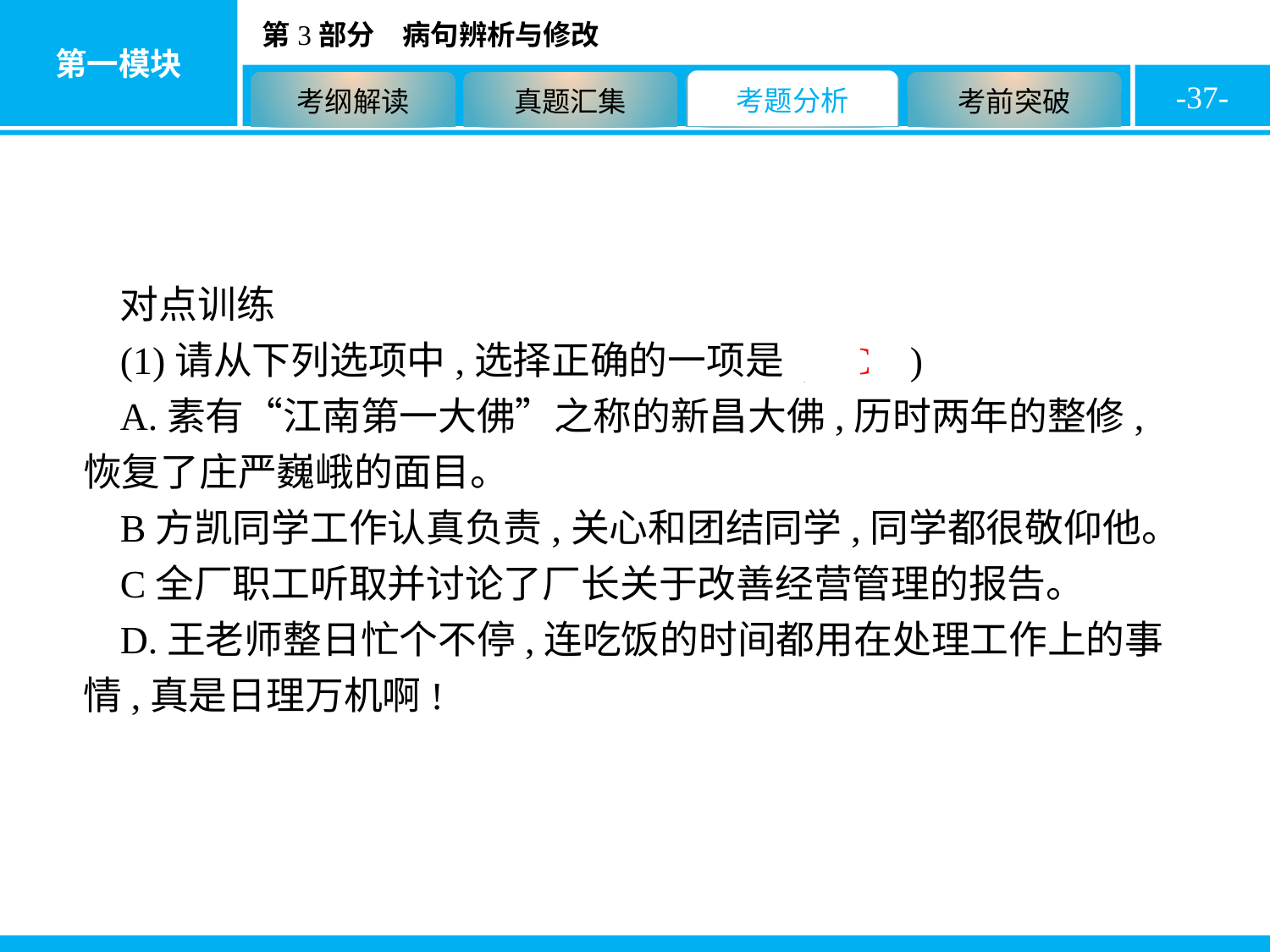

-37-
对点训练
(1)请从下列选项中,选择正确的一项是(    C    )
A.素有“江南第一大佛”之称的新昌大佛,历时两年的整修,恢复了庄严巍峨的面目。
B方凯同学工作认真负责,关心和团结同学,同学都很敬仰他。
C全厂职工听取并讨论了厂长关于改善经营管理的报告。
D.王老师整日忙个不停,连吃饭的时间都用在处理工作上的事情,真是日理万机啊!